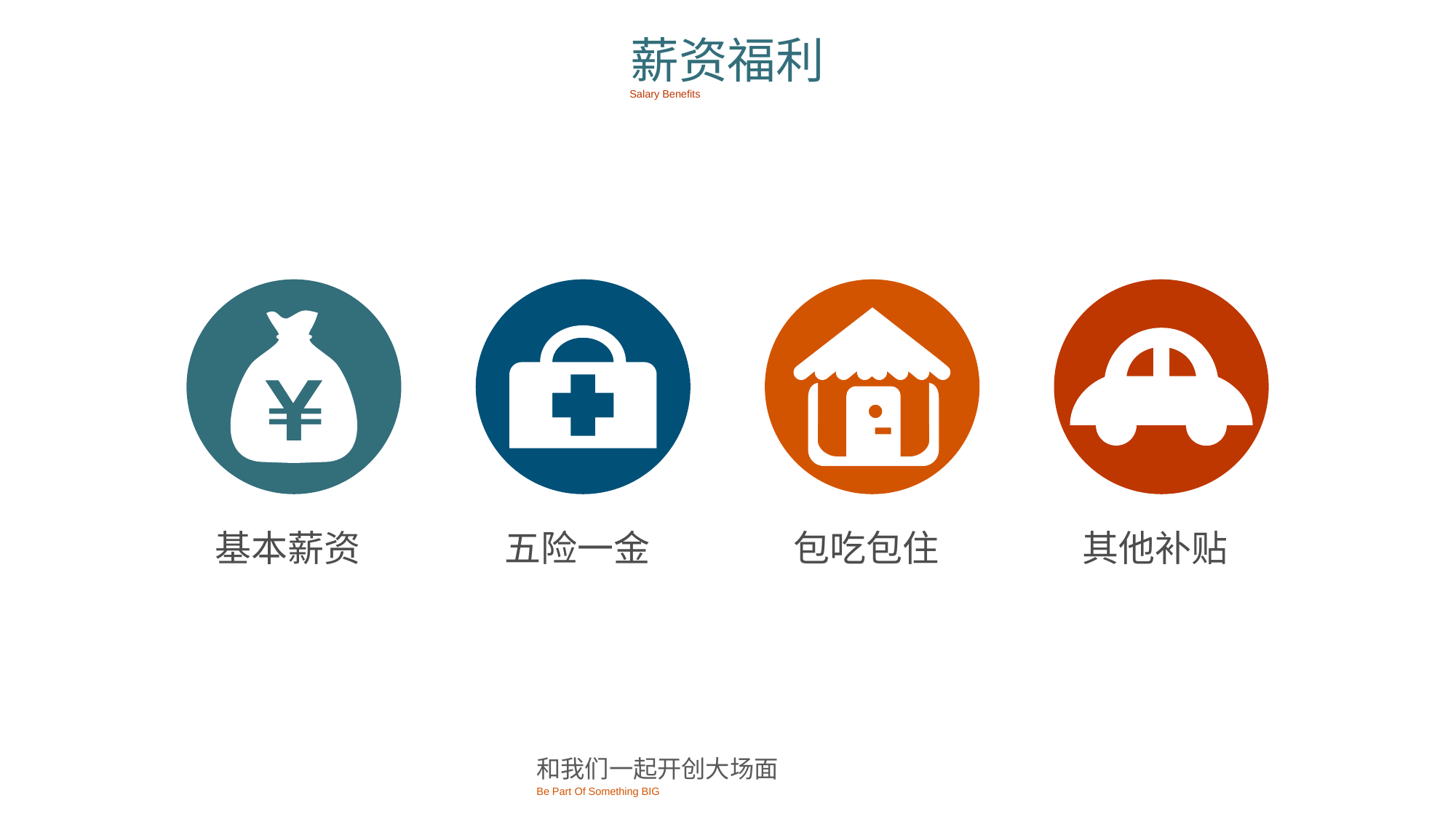

薪资福利
Salary Benefits

基本薪资
五险一金
包吃包住
其他补贴